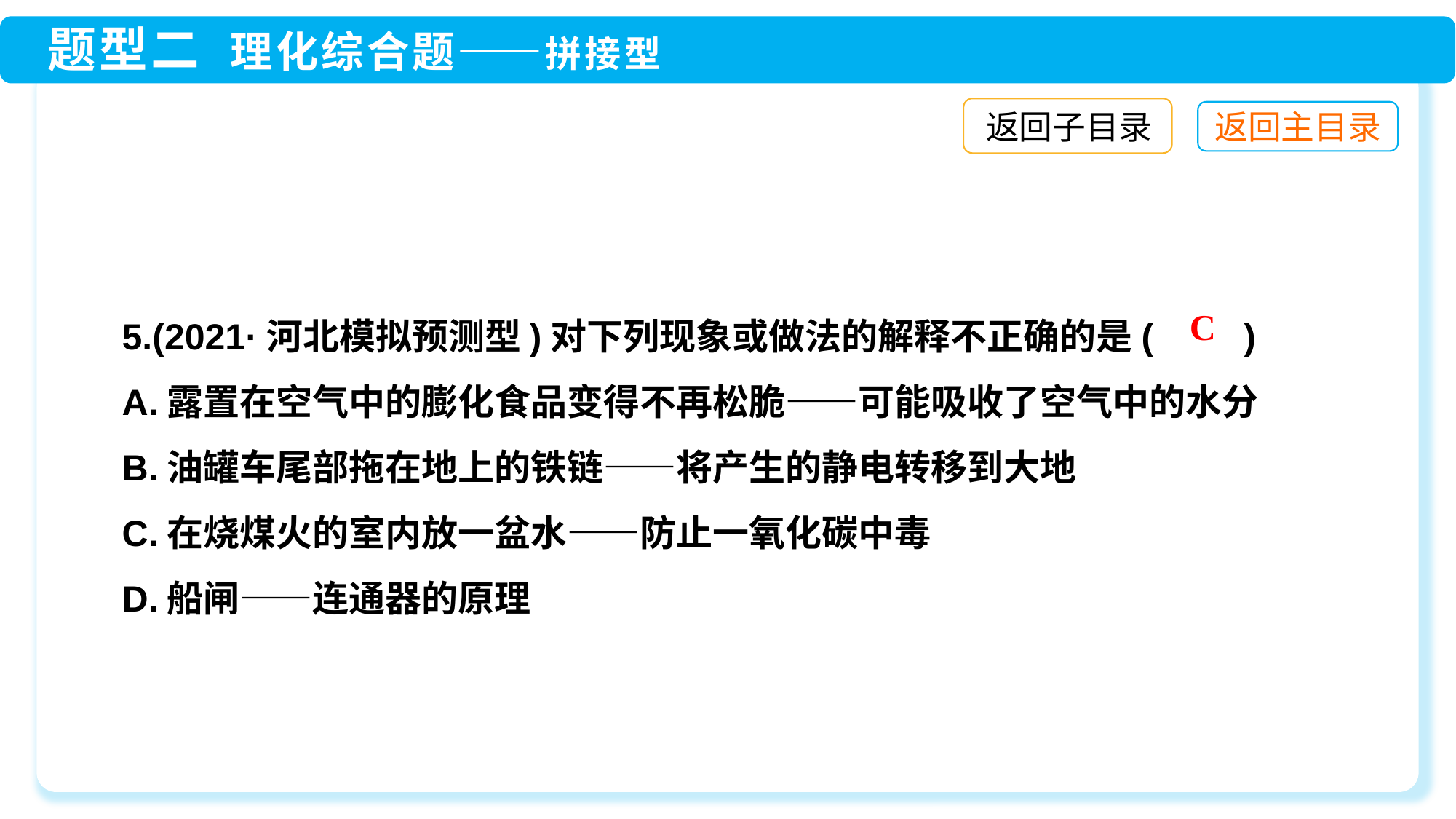

返回子目录
5.(2021·河北模拟预测型)对下列现象或做法的解释不正确的是(　　)
A.露置在空气中的膨化食品变得不再松脆——可能吸收了空气中的水分
B.油罐车尾部拖在地上的铁链——将产生的静电转移到大地
C.在烧煤火的室内放一盆水——防止一氧化碳中毒
D.船闸——连通器的原理
C